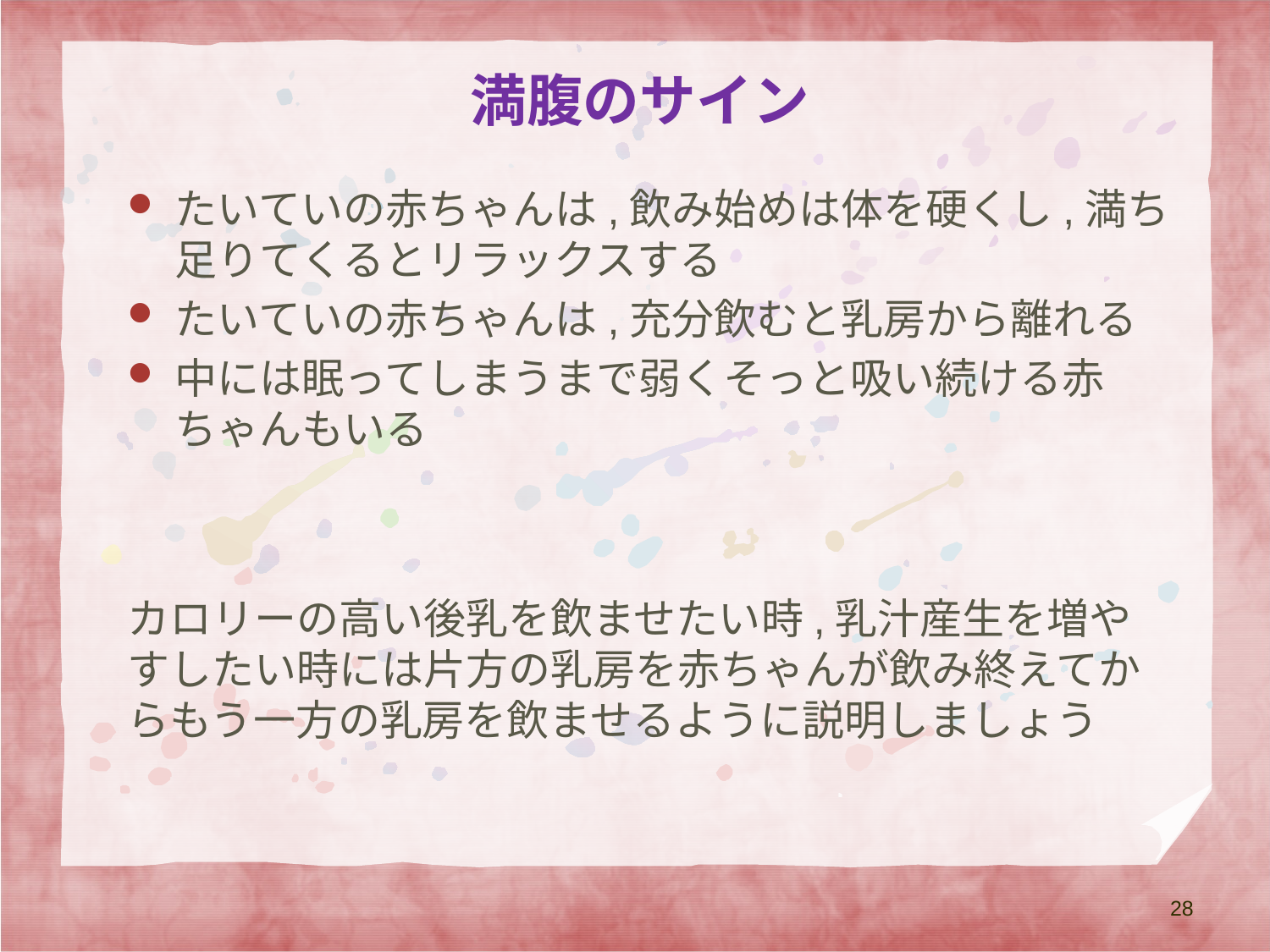

# 満腹のサイン
たいていの赤ちゃんは,飲み始めは体を硬くし,満ち足りてくるとリラックスする
たいていの赤ちゃんは,充分飲むと乳房から離れる
中には眠ってしまうまで弱くそっと吸い続ける赤ちゃんもいる
カロリーの高い後乳を飲ませたい時,乳汁産生を増やすしたい時には片方の乳房を赤ちゃんが飲み終えてからもう一方の乳房を飲ませるように説明しましょう
28